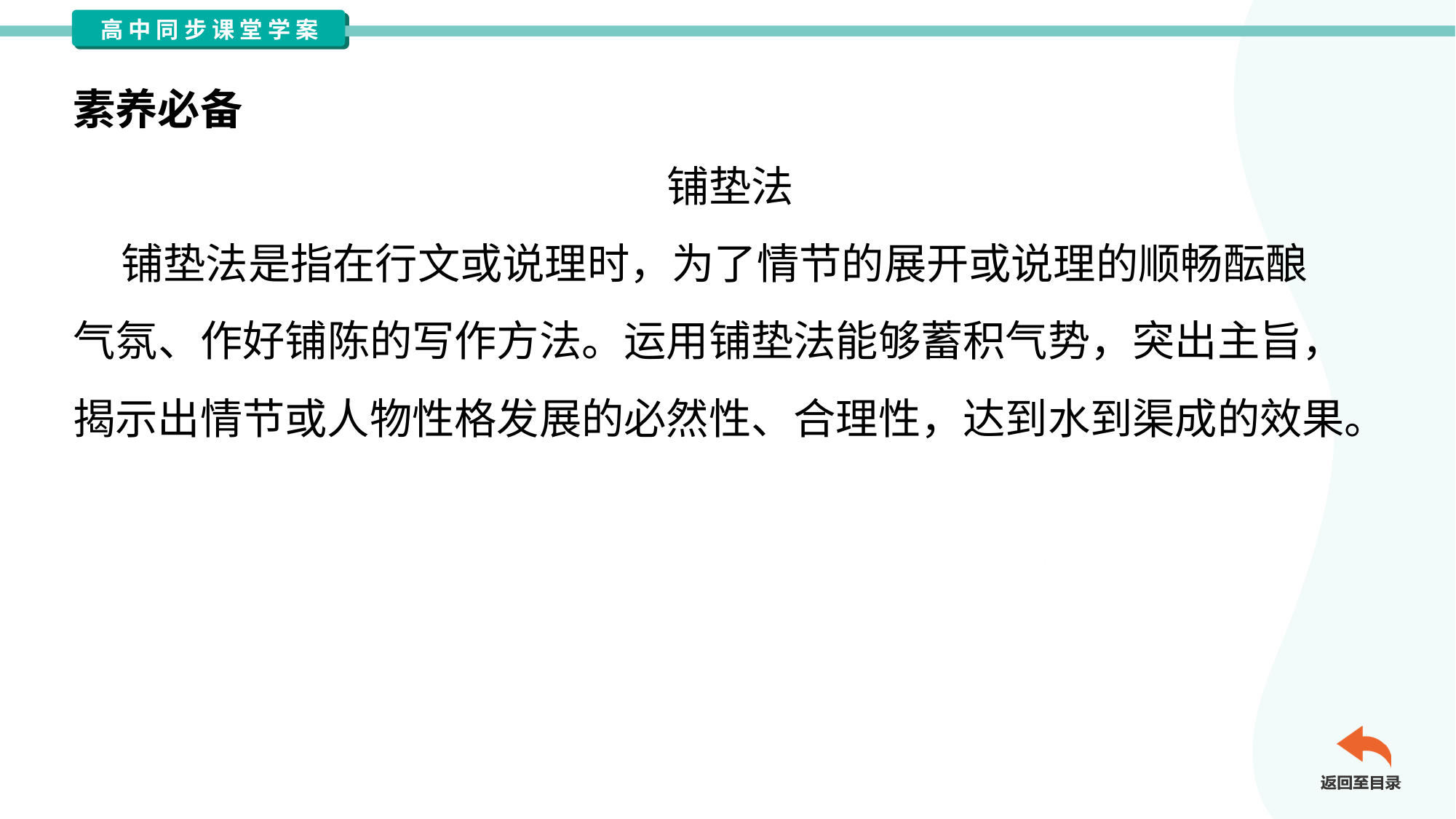

素养必备
铺垫法
    铺垫法是指在行文或说理时，为了情节的展开或说理的顺畅酝酿
气氛、作好铺陈的写作方法。运用铺垫法能够蓄积气势，突出主旨，
揭示出情节或人物性格发展的必然性、合理性，达到水到渠成的效果。